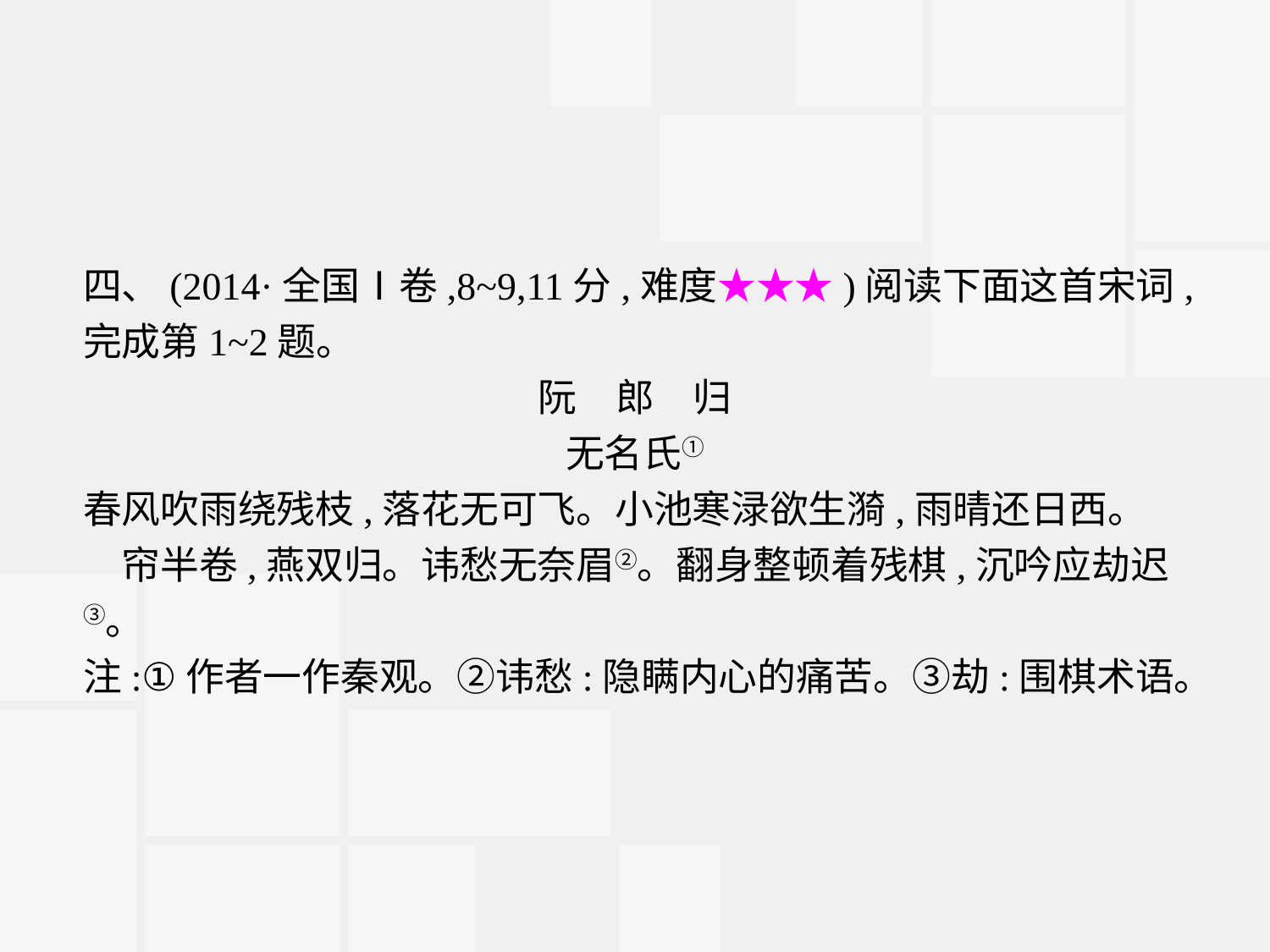

四、(2014·全国Ⅰ卷,8~9,11分,难度★★★)阅读下面这首宋词,完成第1~2题。
阮　郎　归
无名氏①
春风吹雨绕残枝,落花无可飞。小池寒渌欲生漪,雨晴还日西。　　帘半卷,燕双归。讳愁无奈眉②。翻身整顿着残棋,沉吟应劫迟③。
注:①作者一作秦观。②讳愁:隐瞒内心的痛苦。③劫:围棋术语。